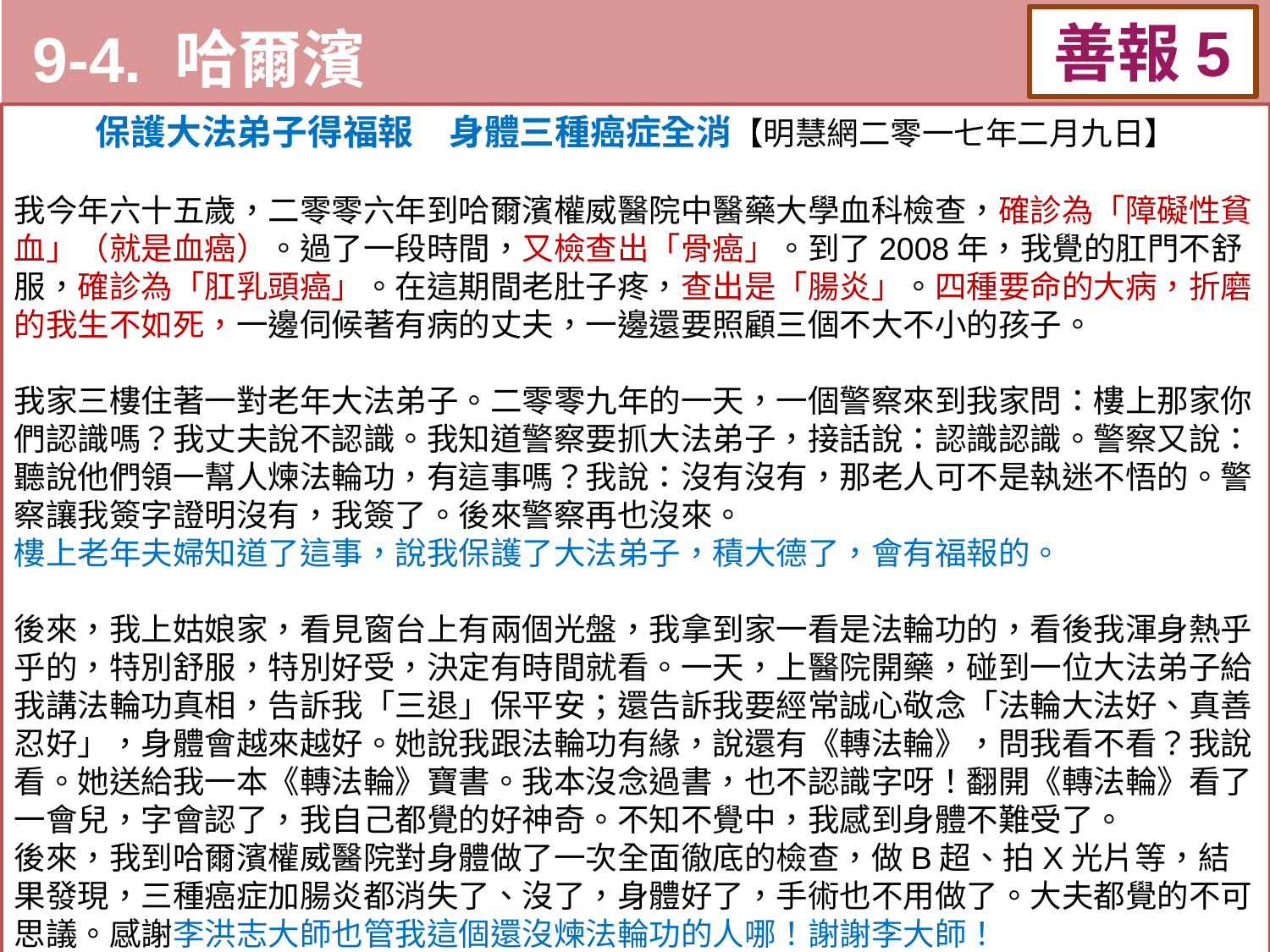

9-4. 哈爾濱

善報5
11-3. XX市官員惡報實例
保護大法弟子得福報　身體三種癌症全消【明慧網二零一七年二月九日】

我今年六十五歲，二零零六年到哈爾濱權威醫院中醫藥大學血科檢查，確診為「障礙性貧血」（就是血癌）。過了一段時間，又檢查出「骨癌」。到了2008年，我覺的肛門不舒服，確診為「肛乳頭癌」。在這期間老肚子疼，查出是「腸炎」。四種要命的大病，折磨的我生不如死，一邊伺候著有病的丈夫，一邊還要照顧三個不大不小的孩子。

我家三樓住著一對老年大法弟子。二零零九年的一天，一個警察來到我家問：樓上那家你們認識嗎？我丈夫說不認識。我知道警察要抓大法弟子，接話說：認識認識。警察又說：聽說他們領一幫人煉法輪功，有這事嗎？我說：沒有沒有，那老人可不是執迷不悟的。警察讓我簽字證明沒有，我簽了。後來警察再也沒來。
樓上老年夫婦知道了這事，說我保護了大法弟子，積大德了，會有福報的。

後來，我上姑娘家，看見窗台上有兩個光盤，我拿到家一看是法輪功的，看後我渾身熱乎乎的，特別舒服，特別好受，決定有時間就看。一天，上醫院開藥，碰到一位大法弟子給我講法輪功真相，告訴我「三退」保平安；還告訴我要經常誠心敬念「法輪大法好、真善忍好」，身體會越來越好。她說我跟法輪功有緣，說還有《轉法輪》，問我看不看？我說看。她送給我一本《轉法輪》寶書。我本沒念過書，也不認識字呀！翻開《轉法輪》看了一會兒，字會認了，我自己都覺的好神奇。不知不覺中，我感到身體不難受了。
後來，我到哈爾濱權威醫院對身體做了一次全面徹底的檢查，做B超、拍X光片等，結果發現，三種癌症加腸炎都消失了、沒了，身體好了，手術也不用做了。大夫都覺的不可思議。感謝李洪志大師也管我這個還沒煉法輪功的人哪！謝謝李大師！